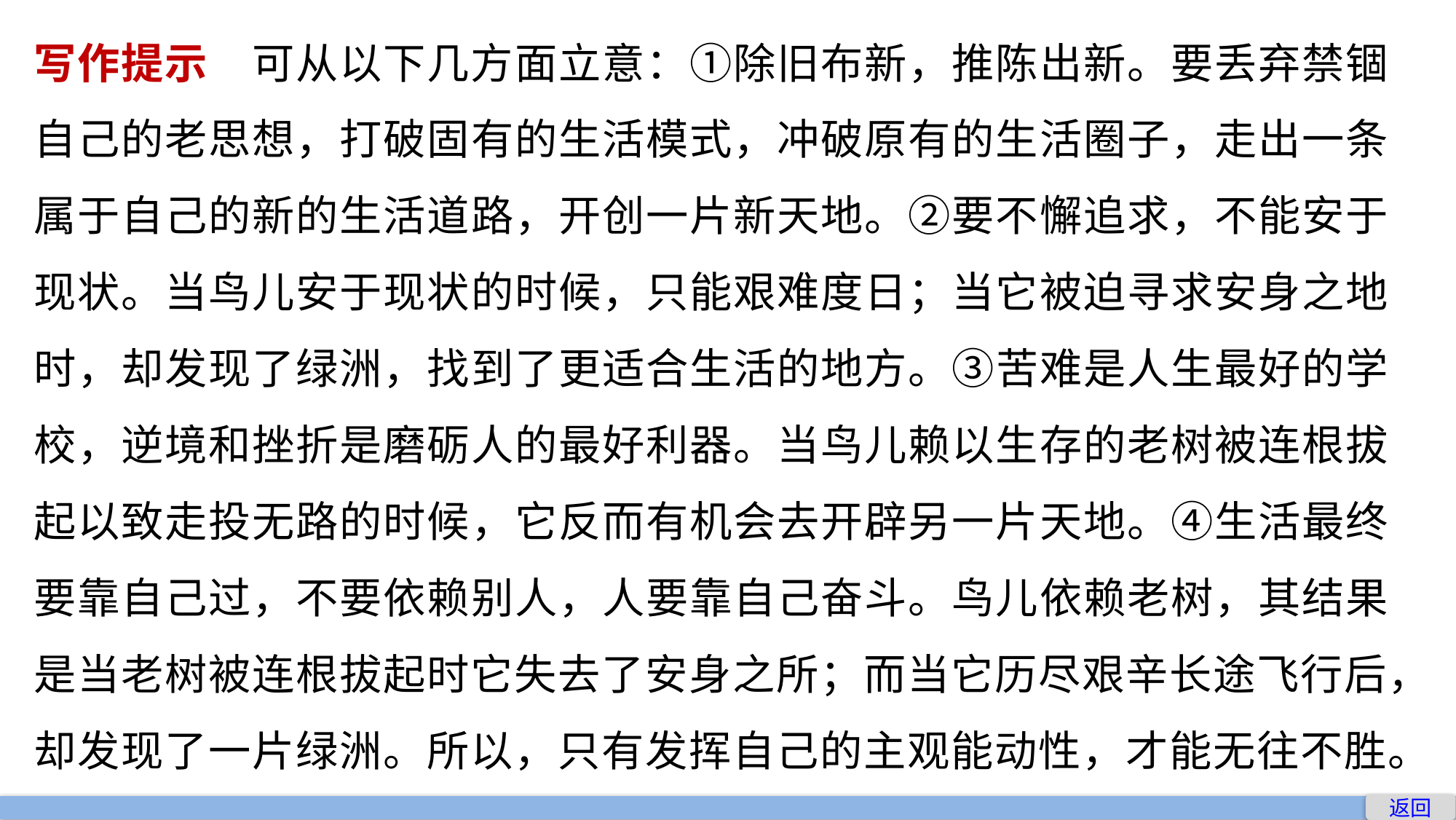

写作提示　可从以下几方面立意：①除旧布新，推陈出新。要丢弃禁锢自己的老思想，打破固有的生活模式，冲破原有的生活圈子，走出一条属于自己的新的生活道路，开创一片新天地。②要不懈追求，不能安于现状。当鸟儿安于现状的时候，只能艰难度日；当它被迫寻求安身之地时，却发现了绿洲，找到了更适合生活的地方。③苦难是人生最好的学校，逆境和挫折是磨砺人的最好利器。当鸟儿赖以生存的老树被连根拔起以致走投无路的时候，它反而有机会去开辟另一片天地。④生活最终要靠自己过，不要依赖别人，人要靠自己奋斗。鸟儿依赖老树，其结果是当老树被连根拔起时它失去了安身之所；而当它历尽艰辛长途飞行后，却发现了一片绿洲。所以，只有发挥自己的主观能动性，才能无往不胜。
返回